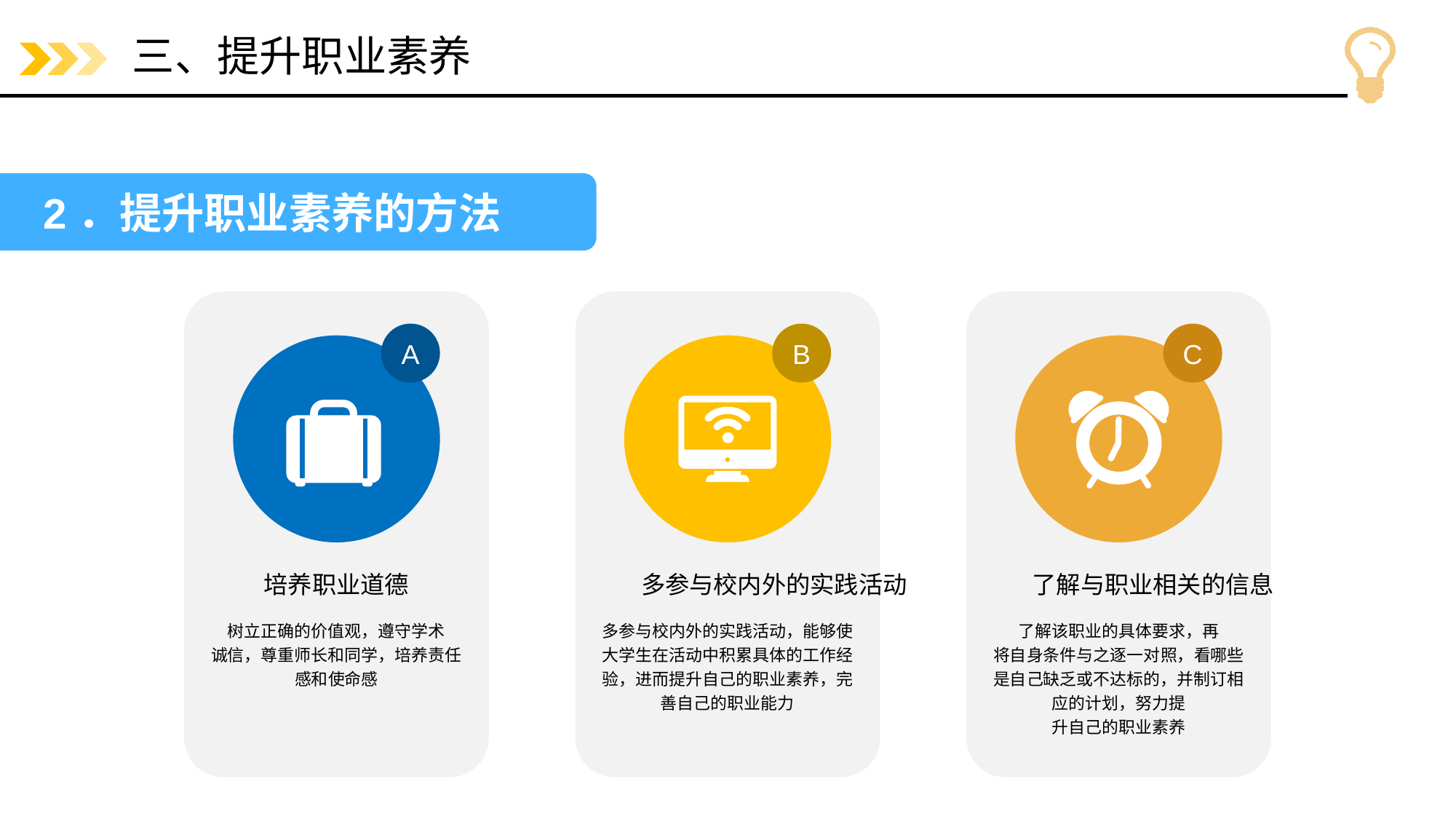

19
# 三、提升职业素养
2．提升职业素养的方法
树立正确的价值观，遵守学术
诚信，尊重师长和同学，培养责任感和使命感
A

培养职业道德
多参与校内外的实践活动，能够使大学生在活动中积累具体的工作经验，进而提升自己的职业素养，完善自己的职业能力
B

多参与校内外的实践活动
了解该职业的具体要求，再
将自身条件与之逐一对照，看哪些是自己缺乏或不达标的，并制订相应的计划，努力提
升自己的职业素养
C

了解与职业相关的信息